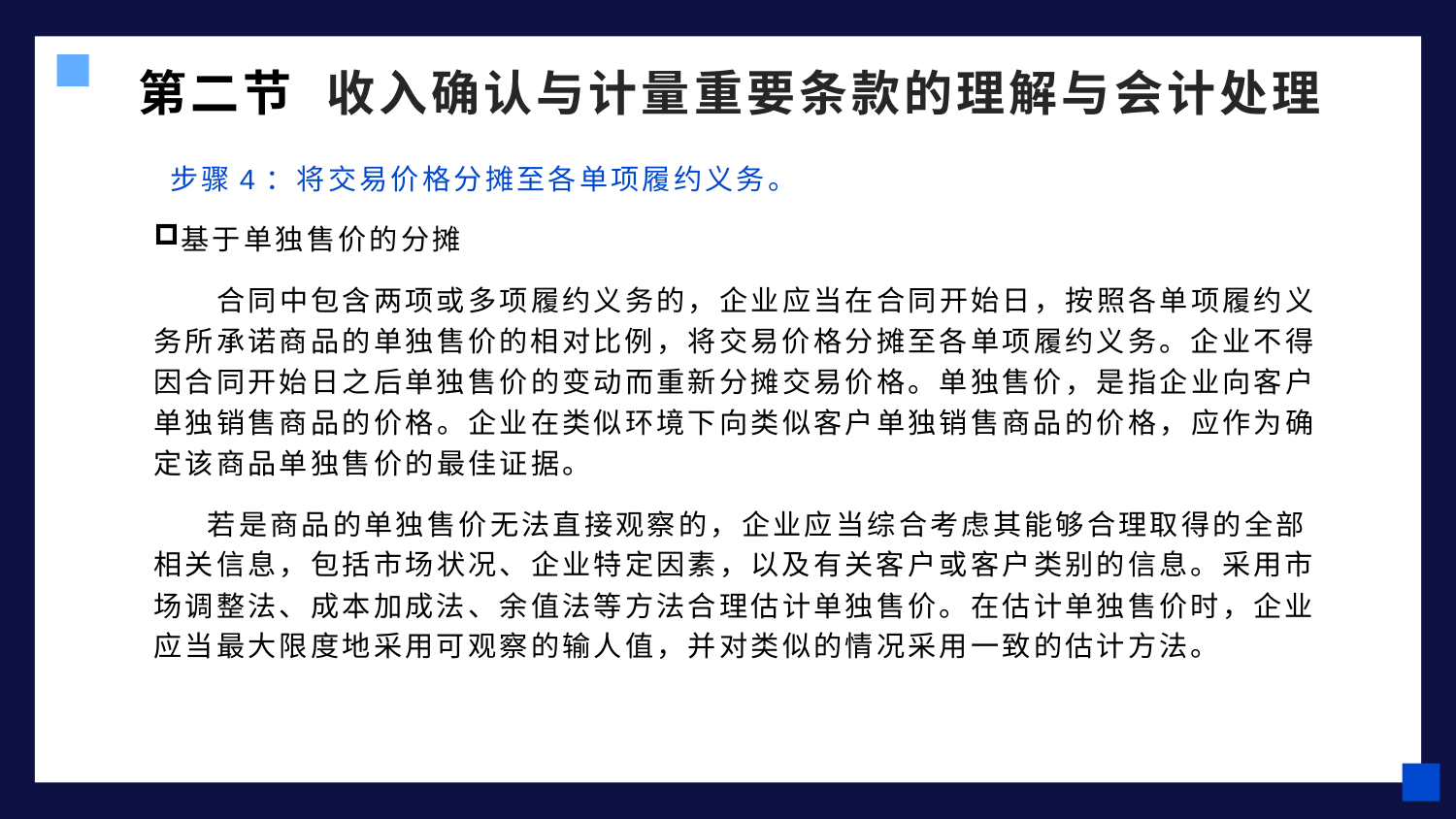

第二节  收入确认与计量重要条款的理解与会计处理
 步骤4：将交易价格分摊至各单项履约义务。
基于单独售价的分摊
      合同中包含两项或多项履约义务的，企业应当在合同开始日，按照各单项履约义务所承诺商品的单独售价的相对比例，将交易价格分摊至各单项履约义务。企业不得因合同开始日之后单独售价的变动而重新分摊交易价格。单独售价，是指企业向客户单独销售商品的价格。企业在类似环境下向类似客户单独销售商品的价格，应作为确定该商品单独售价的最佳证据。
     若是商品的单独售价无法直接观察的，企业应当综合考虑其能够合理取得的全部相关信息，包括市场状况、企业特定因素，以及有关客户或客户类别的信息。采用市场调整法、成本加成法、余值法等方法合理估计单独售价。在估计单独售价时，企业应当最大限度地采用可观察的输人值，并对类似的情况采用一致的估计方法。